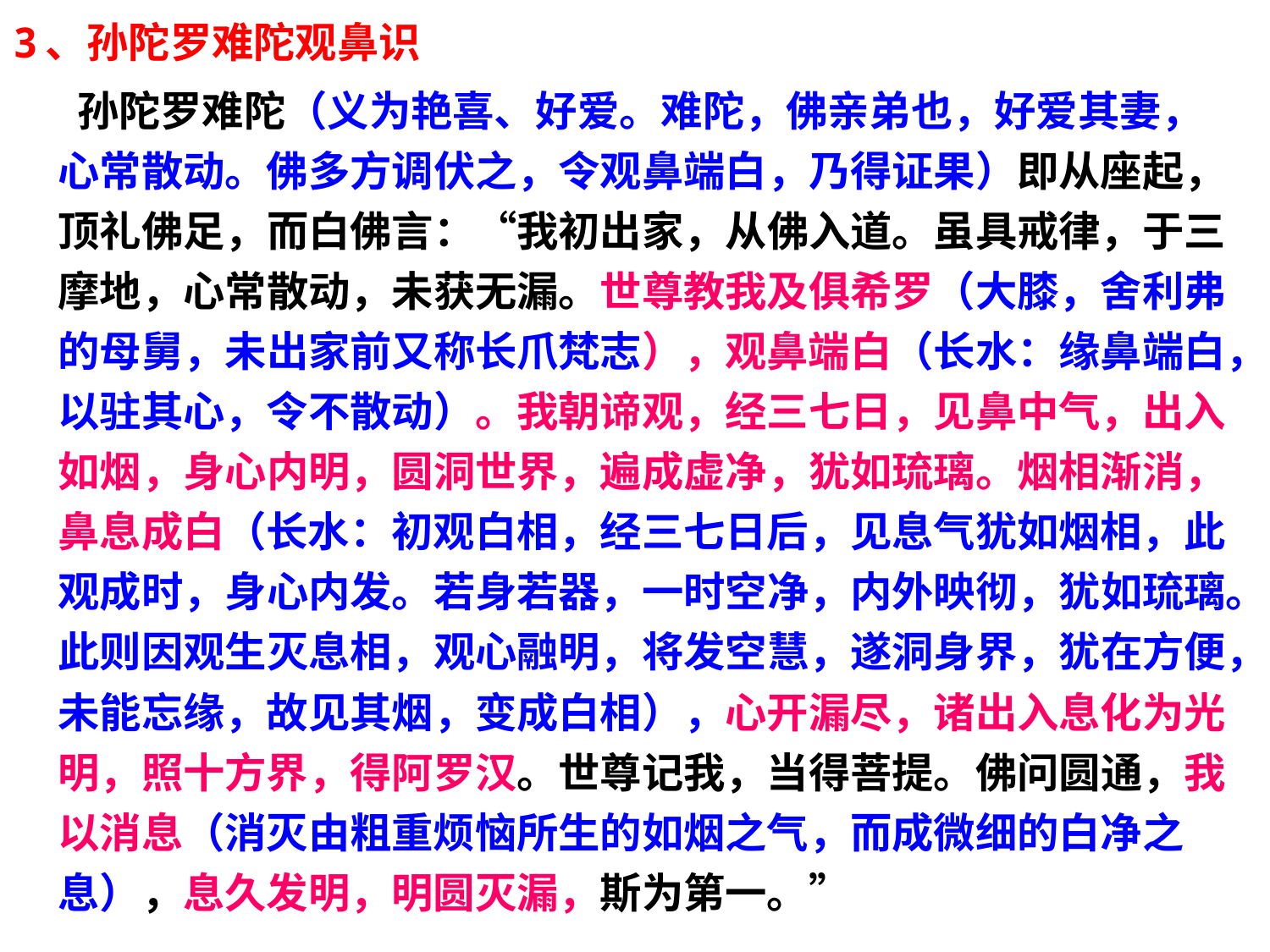

3、孙陀罗难陀观鼻识
      孙陀罗难陀（义为艳喜、好爱。难陀，佛亲弟也，好爱其妻，心常散动。佛多方调伏之，令观鼻端白，乃得证果）即从座起，顶礼佛足，而白佛言：“我初出家，从佛入道。虽具戒律，于三摩地，心常散动，未获无漏。世尊教我及俱希罗（大膝，舍利弗的母舅，未出家前又称长爪梵志），观鼻端白（长水：缘鼻端白，以驻其心，令不散动）。我朝谛观，经三七日，见鼻中气，出入如烟，身心内明，圆洞世界，遍成虚净，犹如琉璃。烟相渐消，鼻息成白（长水：初观白相，经三七日后，见息气犹如烟相，此观成时，身心内发。若身若器，一时空净，内外映彻，犹如琉璃。此则因观生灭息相，观心融明，将发空慧，遂洞身界，犹在方便，未能忘缘，故见其烟，变成白相），心开漏尽，诸出入息化为光明，照十方界，得阿罗汉。世尊记我，当得菩提。佛问圆通，我以消息（消灭由粗重烦恼所生的如烟之气，而成微细的白净之息），息久发明，明圆灭漏，斯为第一。”